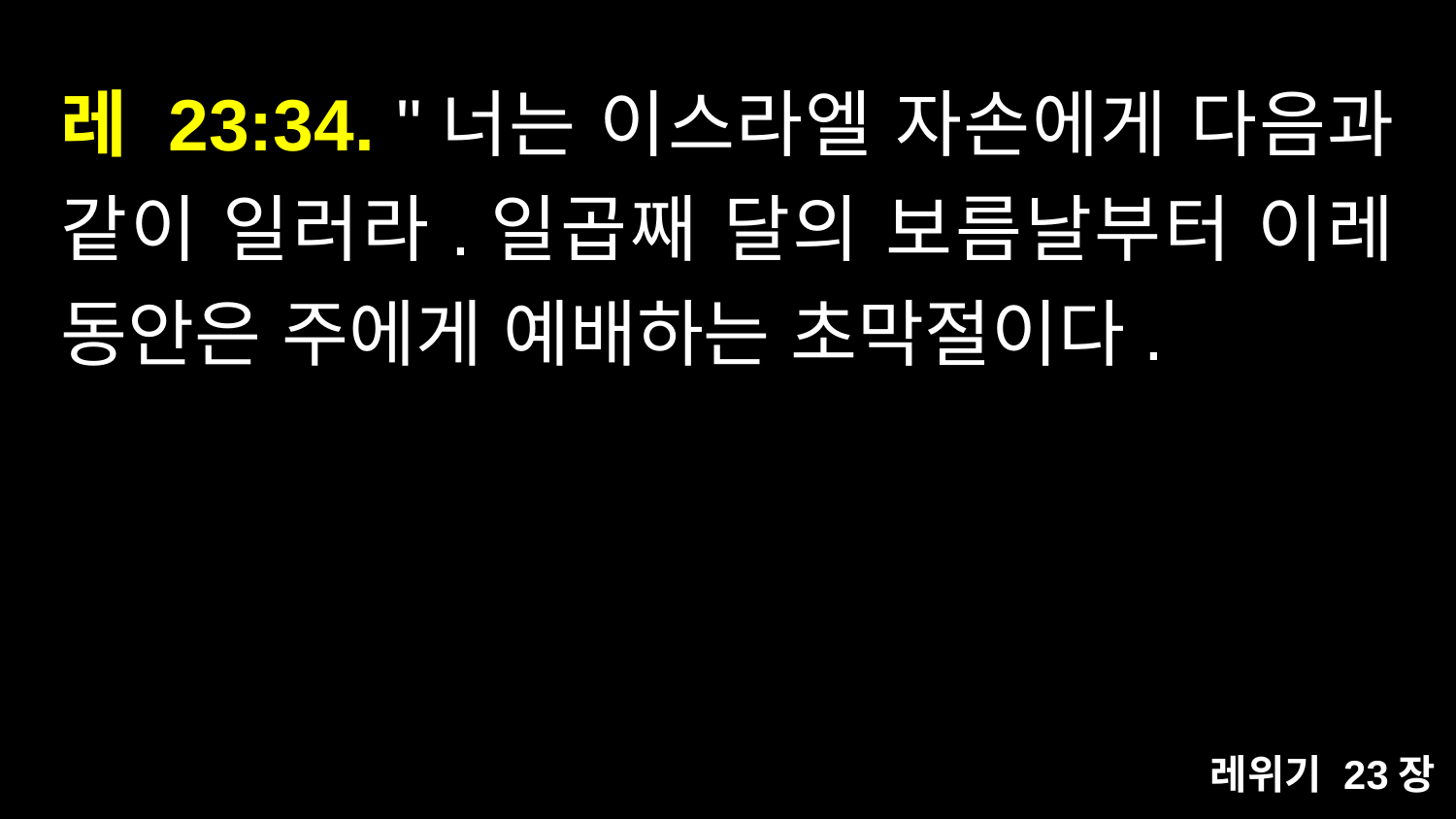

# 레 23:34. "너는 이스라엘 자손에게 다음과 같이 일러라.일곱째 달의 보름날부터 이레 동안은 주에게 예배하는 초막절이다.
레위기 23장